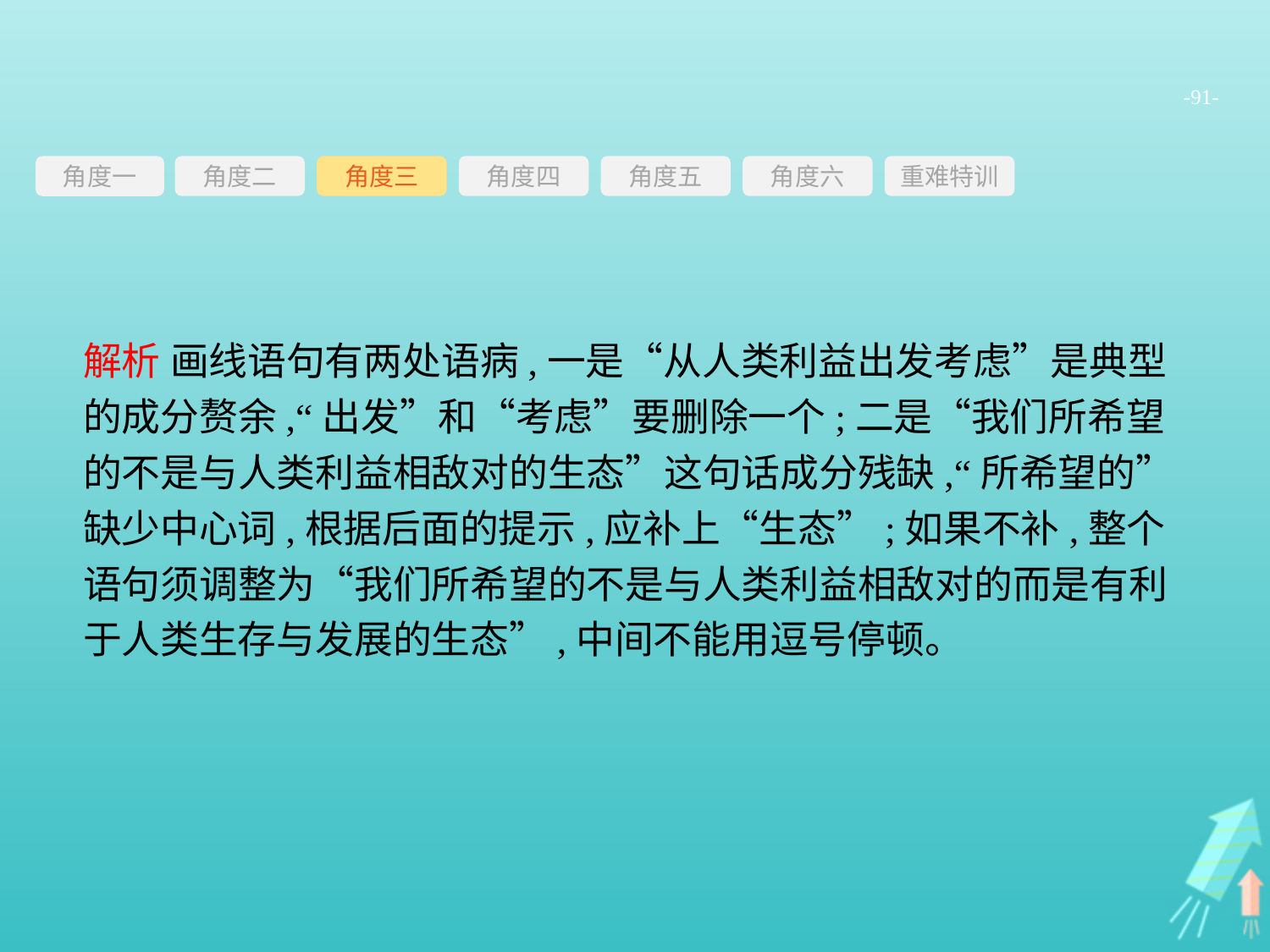

-91-
角度三
角度四
角度五
角度六
重难特训
角度二
角度一
解析 画线语句有两处语病,一是“从人类利益出发考虑”是典型的成分赘余,“出发”和“考虑”要删除一个;二是“我们所希望的不是与人类利益相敌对的生态”这句话成分残缺,“所希望的”缺少中心词,根据后面的提示,应补上“生态”;如果不补,整个语句须调整为“我们所希望的不是与人类利益相敌对的而是有利于人类生存与发展的生态”,中间不能用逗号停顿。